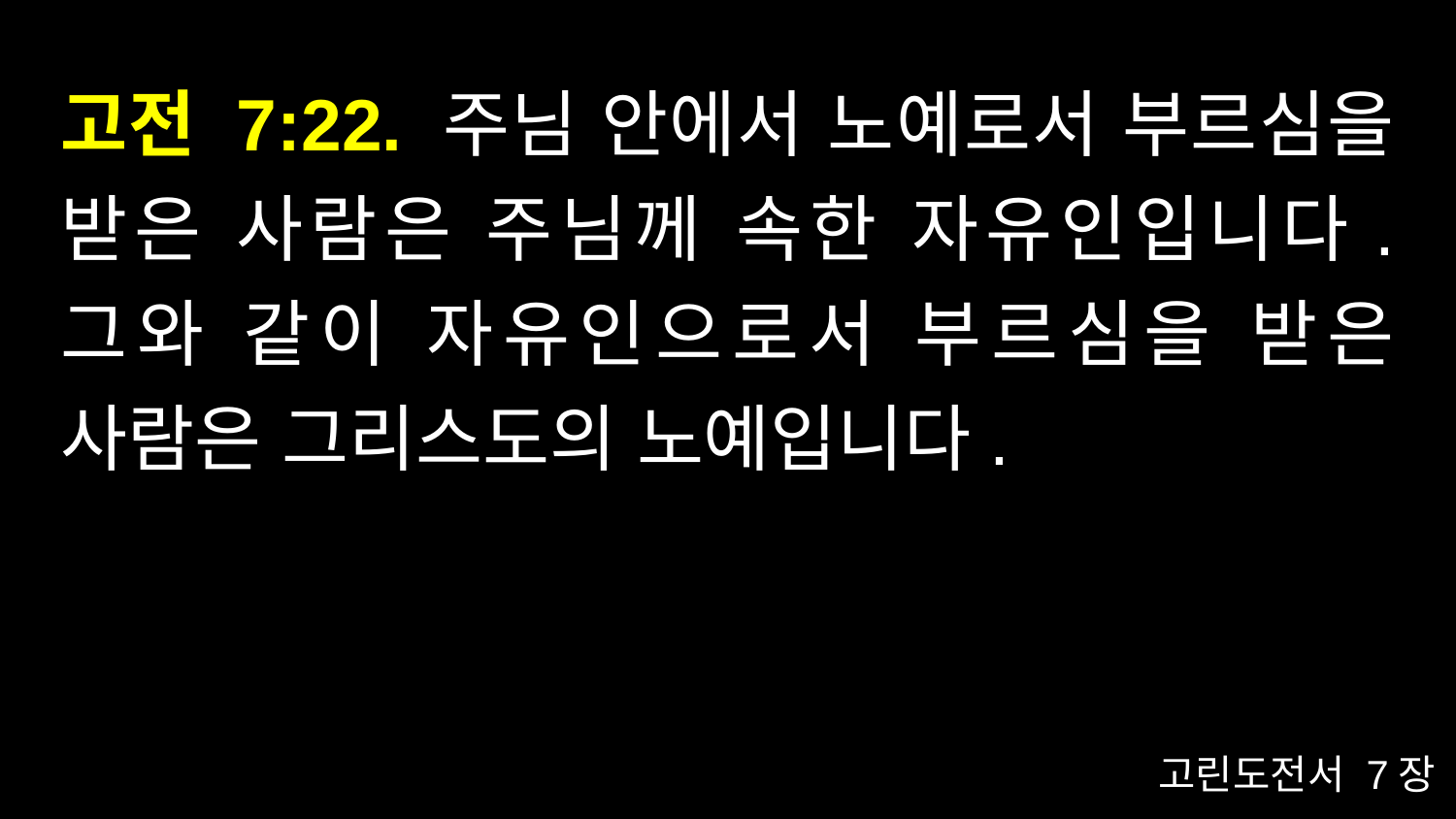

# 고전 7:22. 주님 안에서 노예로서 부르심을 받은 사람은 주님께 속한 자유인입니다. 그와 같이 자유인으로서 부르심을 받은 사람은 그리스도의 노예입니다.
고린도전서 7장